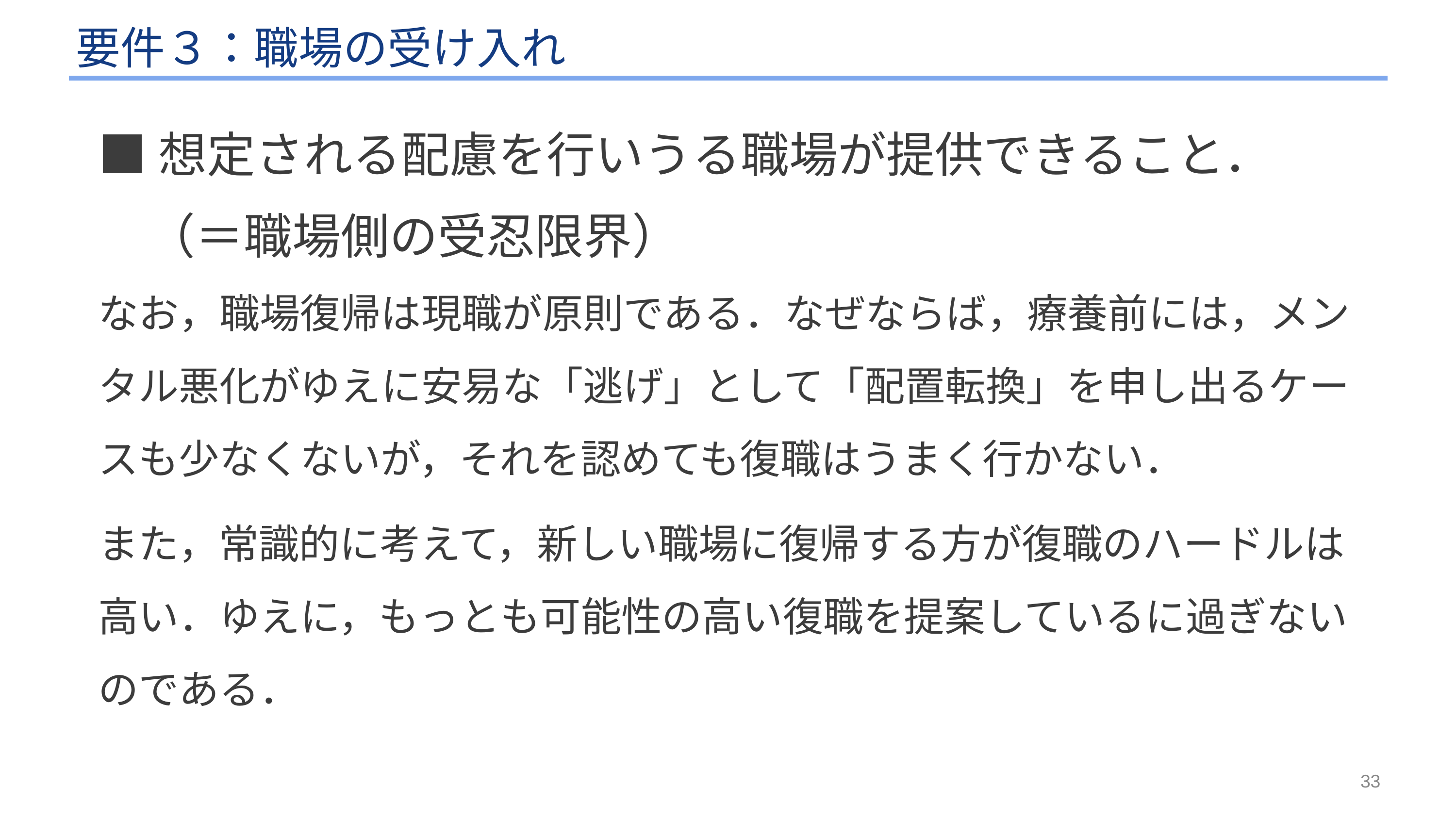

# 要件３：職場の受け入れ
■想定される配慮を行いうる職場が提供できること．
　（＝職場側の受忍限界）
なお，職場復帰は現職が原則である．なぜならば，療養前には，メンタル悪化がゆえに安易な「逃げ」として「配置転換」を申し出るケースも少なくないが，それを認めても復職はうまく行かない．
また，常識的に考えて，新しい職場に復帰する方が復職のハードルは高い．ゆえに，もっとも可能性の高い復職を提案しているに過ぎないのである．
33